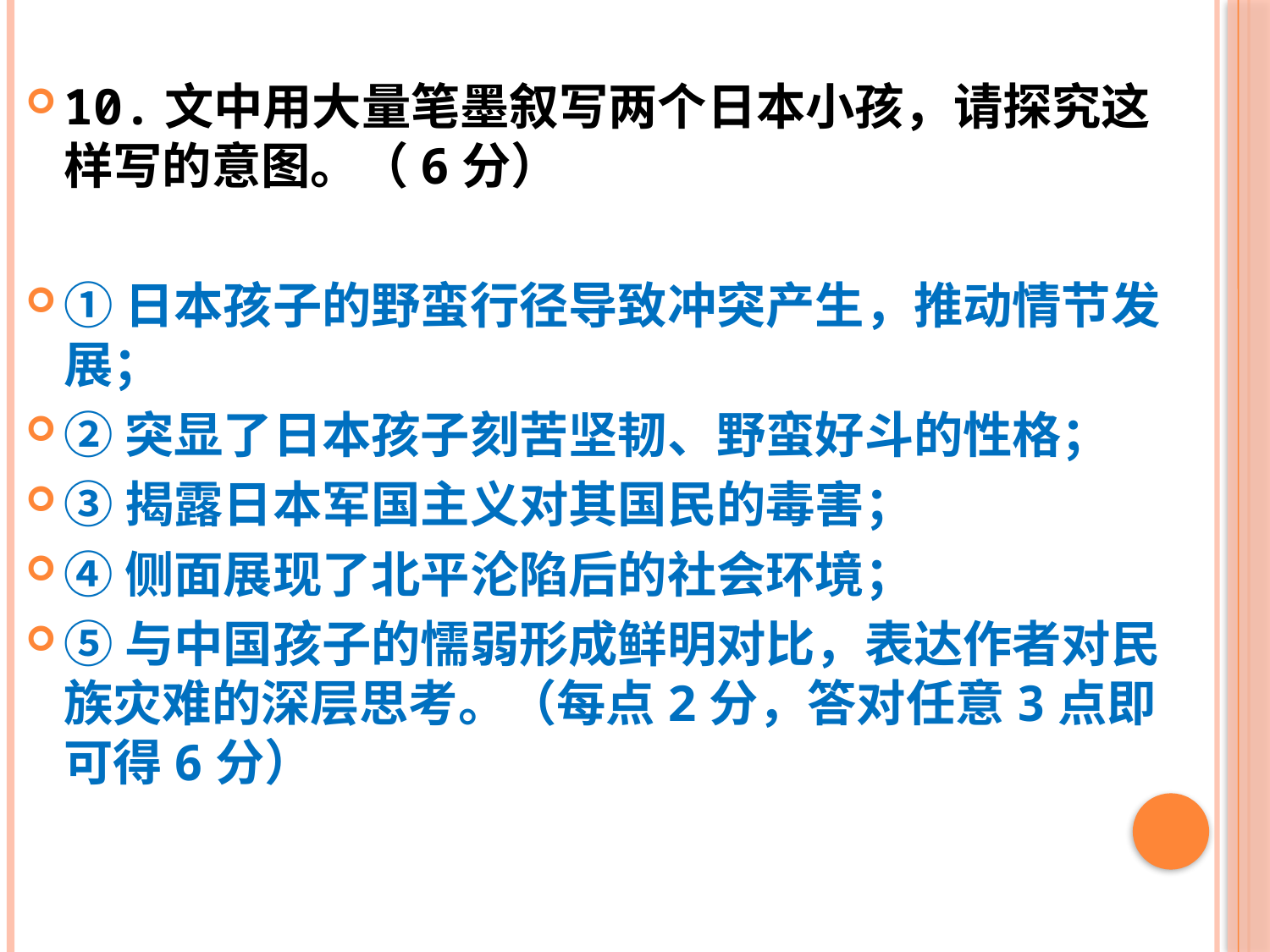

10.文中用大量笔墨叙写两个日本小孩，请探究这样写的意图。（6分）

①日本孩子的野蛮行径导致冲突产生，推动情节发展；
②突显了日本孩子刻苦坚韧、野蛮好斗的性格；
③揭露日本军国主义对其国民的毒害；
④侧面展现了北平沦陷后的社会环境；
⑤与中国孩子的懦弱形成鲜明对比，表达作者对民族灾难的深层思考。（每点2分，答对任意3点即可得6分）